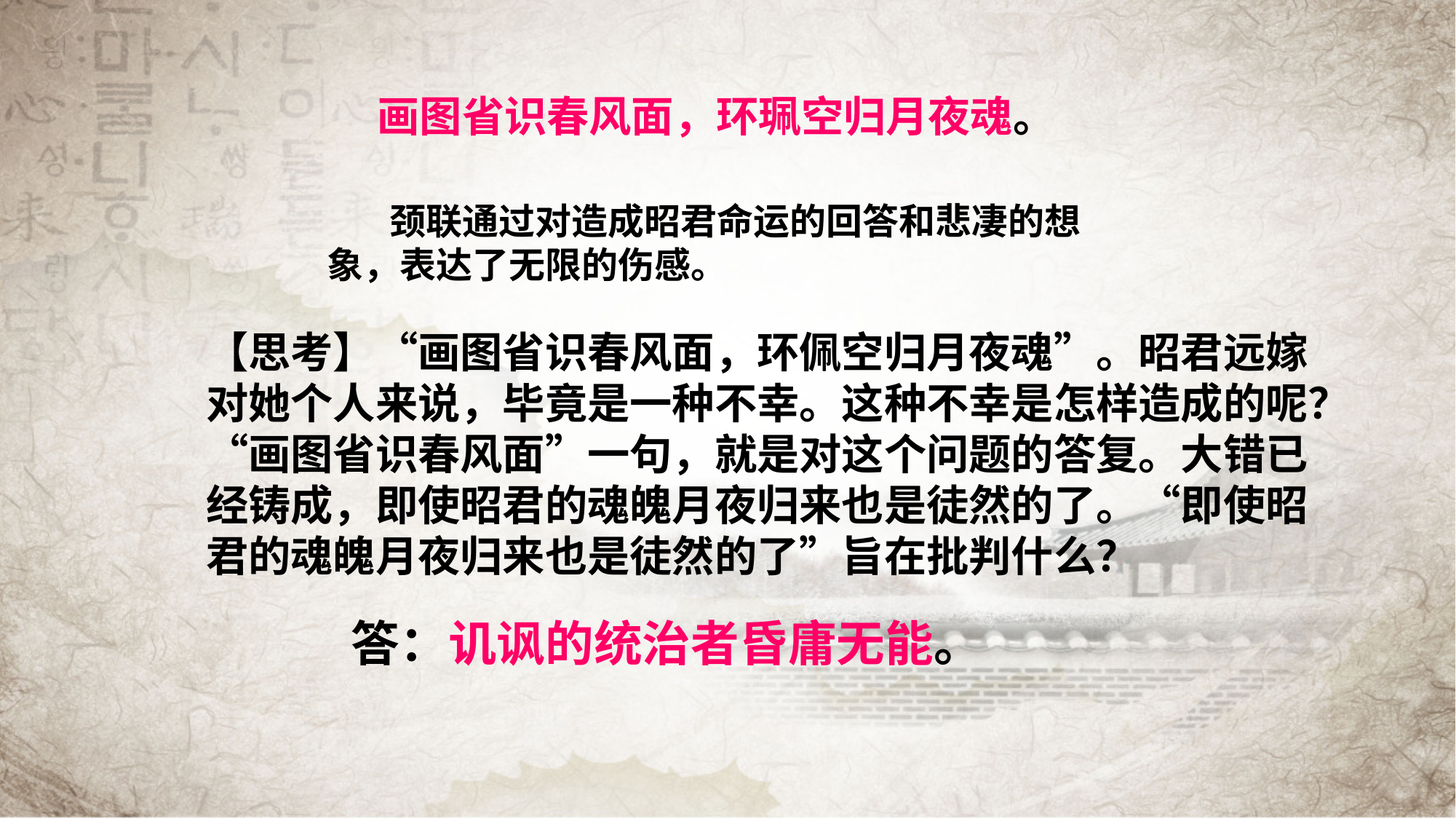

画图省识春风面，环珮空归月夜魂。

        颈联通过对造成昭君命运的回答和悲凄的想象，表达了无限的伤感。
【思考】“画图省识春风面，环佩空归月夜魂”。昭君远嫁对她个人来说，毕竟是一种不幸。这种不幸是怎样造成的呢？“画图省识春风面”一句，就是对这个问题的答复。大错已经铸成，即使昭君的魂魄月夜归来也是徒然的了。“即使昭君的魂魄月夜归来也是徒然的了”旨在批判什么？
答：讥讽的统治者昏庸无能。